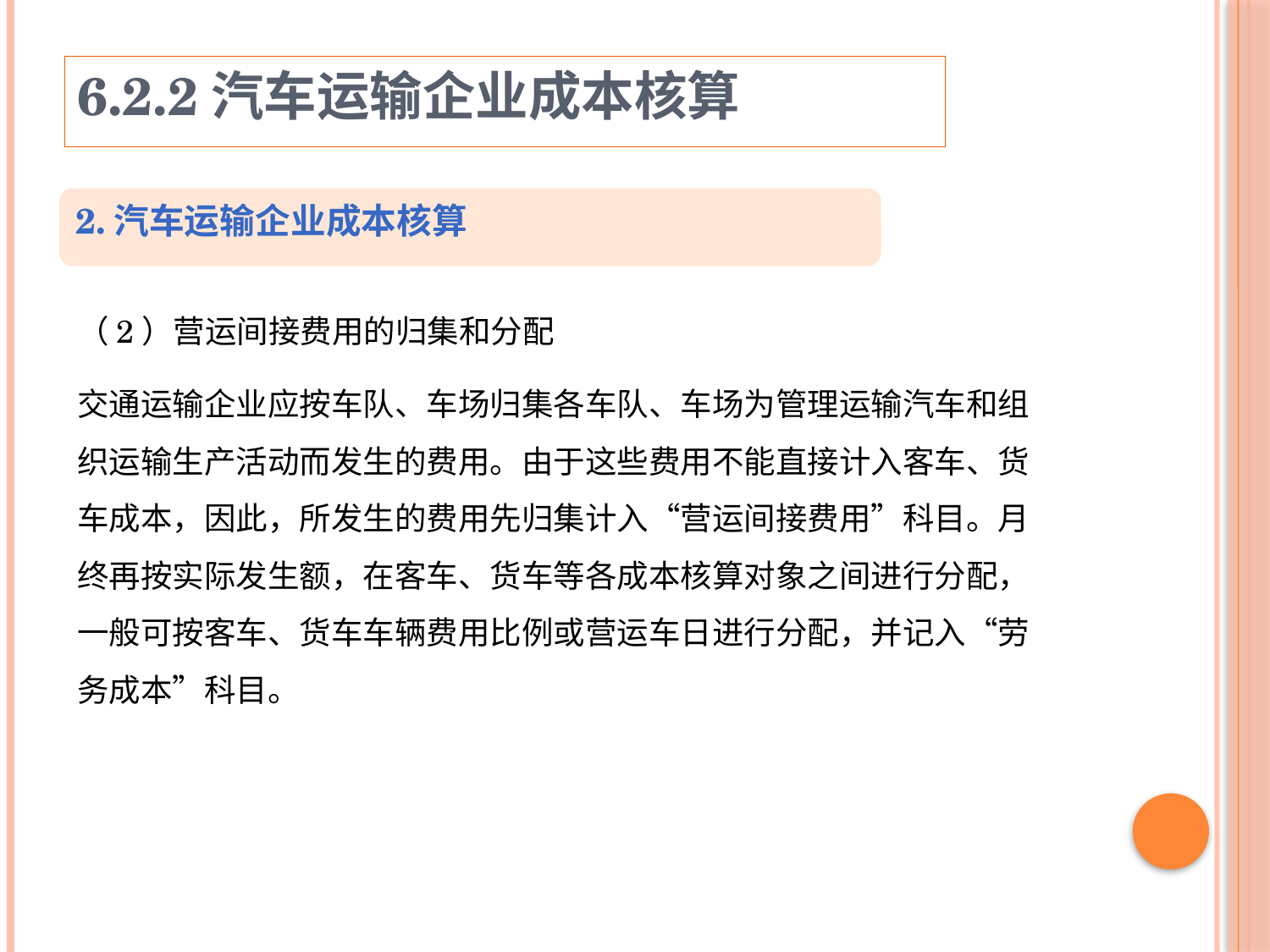

6.2.2汽车运输企业成本核算
2.汽车运输企业成本核算
（2）营运间接费用的归集和分配
交通运输企业应按车队、车场归集各车队、车场为管理运输汽车和组织运输生产活动而发生的费用。由于这些费用不能直接计入客车、货车成本，因此，所发生的费用先归集计入“营运间接费用”科目。月终再按实际发生额，在客车、货车等各成本核算对象之间进行分配，一般可按客车、货车车辆费用比例或营运车日进行分配，并记入“劳务成本”科目。